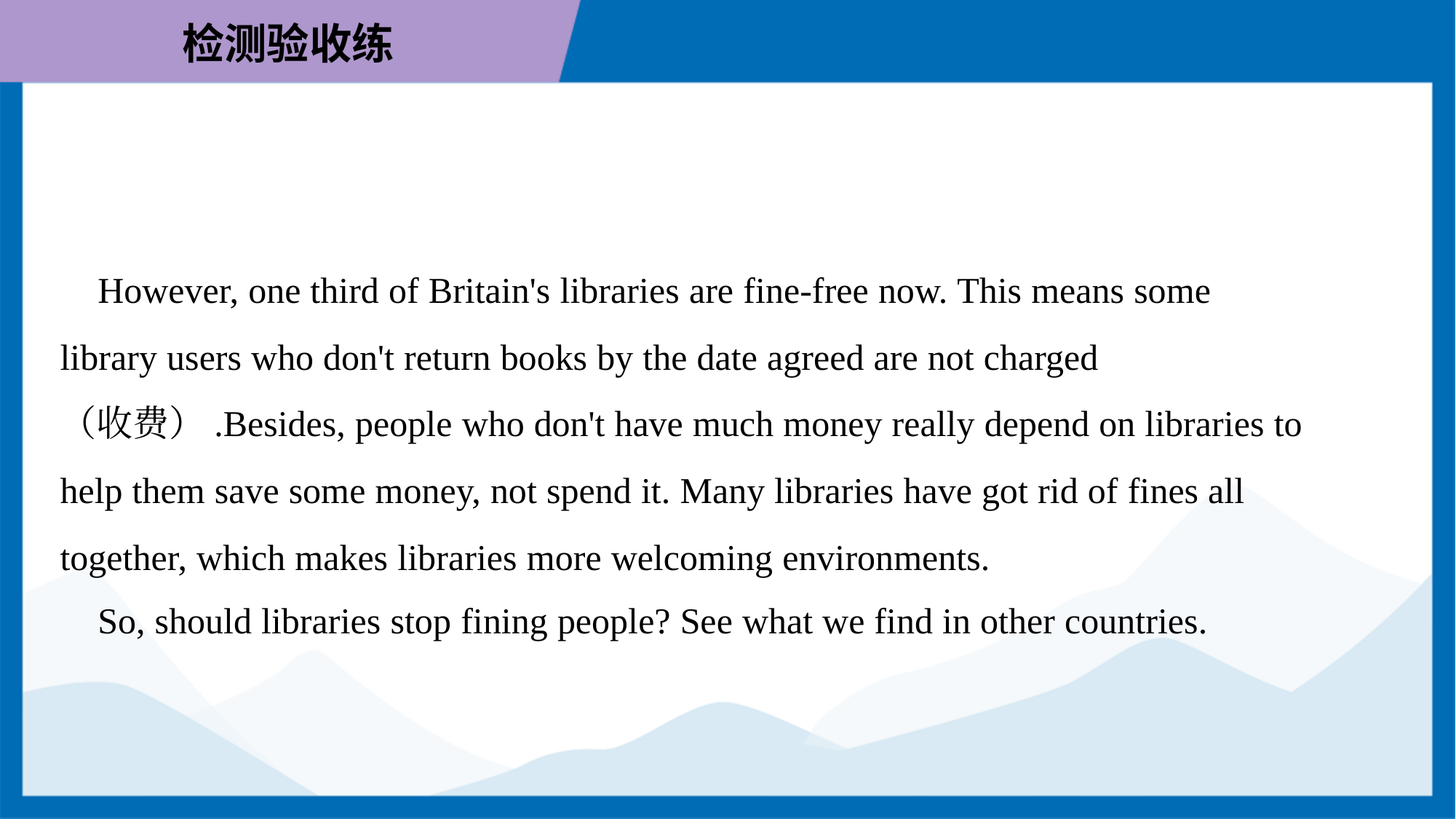

However, one third of Britain's libraries are fine-free now. This means some
library users who don't return books by the date agreed are not charged
（收费）.Besides, people who don't have much money really depend on libraries to
help them save some money, not spend it. Many libraries have got rid of fines all
together, which makes libraries more welcoming environments.
    So, should libraries stop fining people? See what we find in other countries.